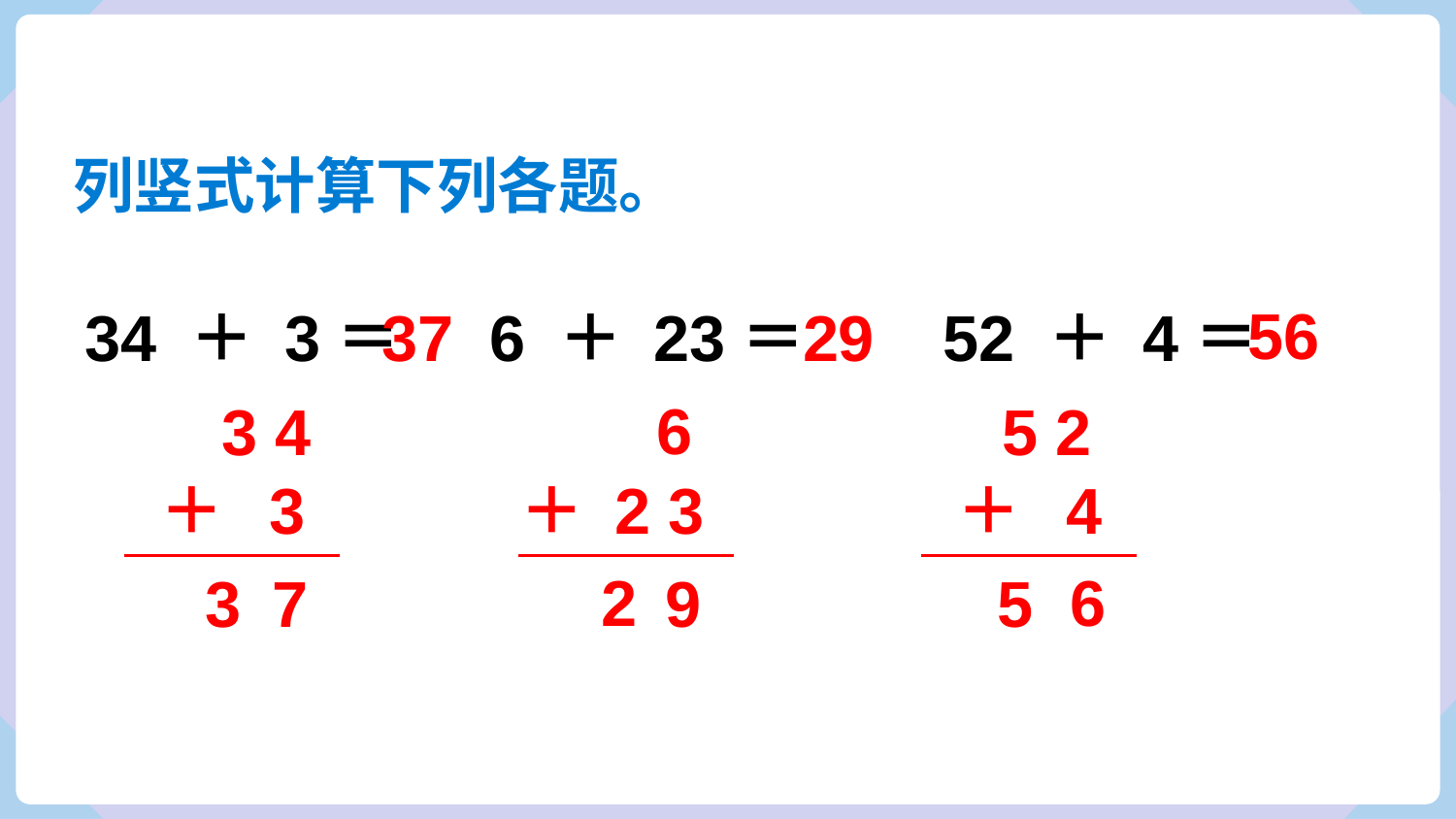

列竖式计算下列各题。
56
34 ＋ 3＝
37
6 ＋ 23＝
29
52 ＋ 4＝
6
3 4
5 2
＋  3
＋ 2 3
＋  4
2
6
3
7
9
5